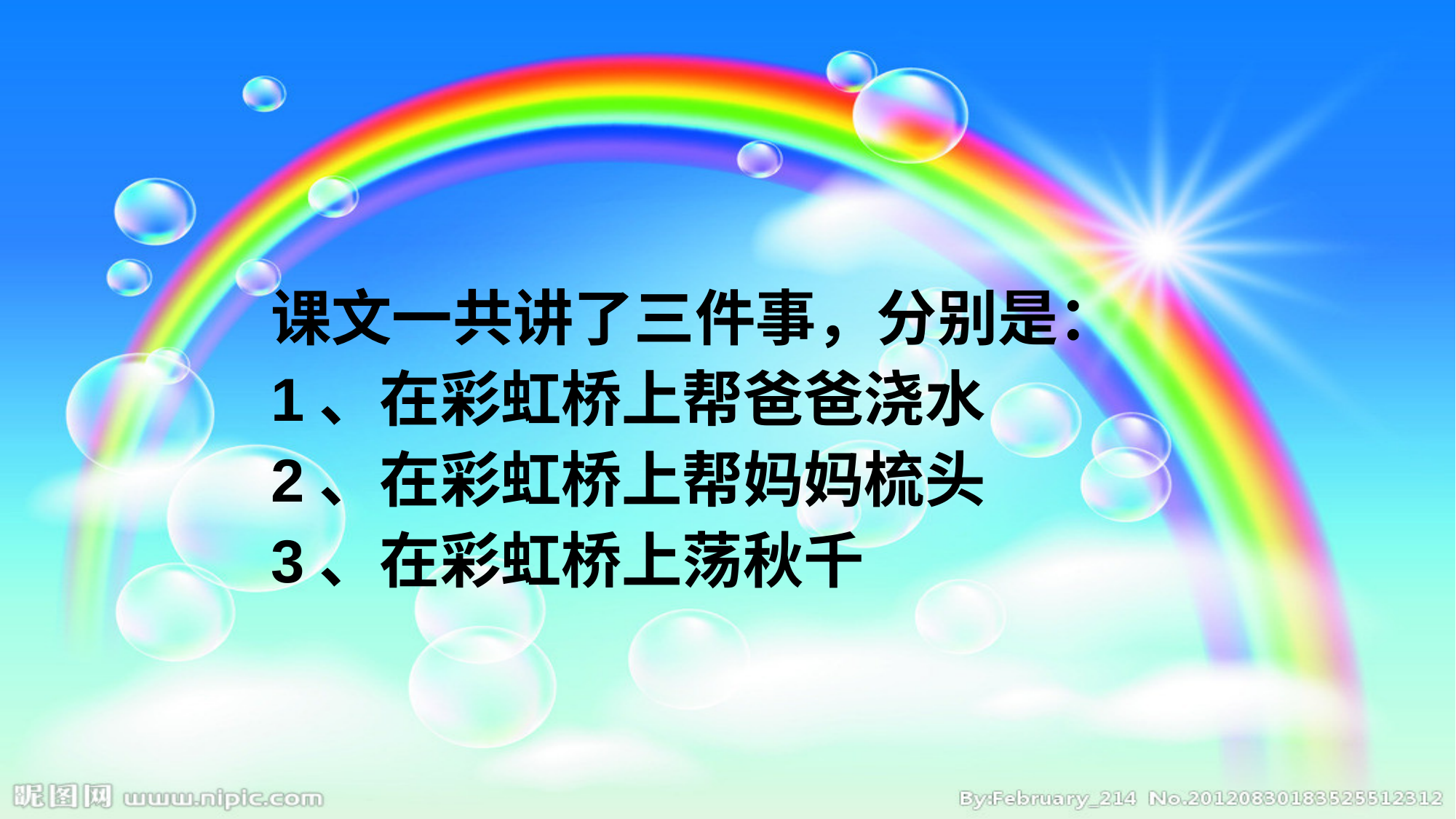

课文一共讲了三件事，分别是：
1、在彩虹桥上帮爸爸浇水
2、在彩虹桥上帮妈妈梳头
3、在彩虹桥上荡秋千